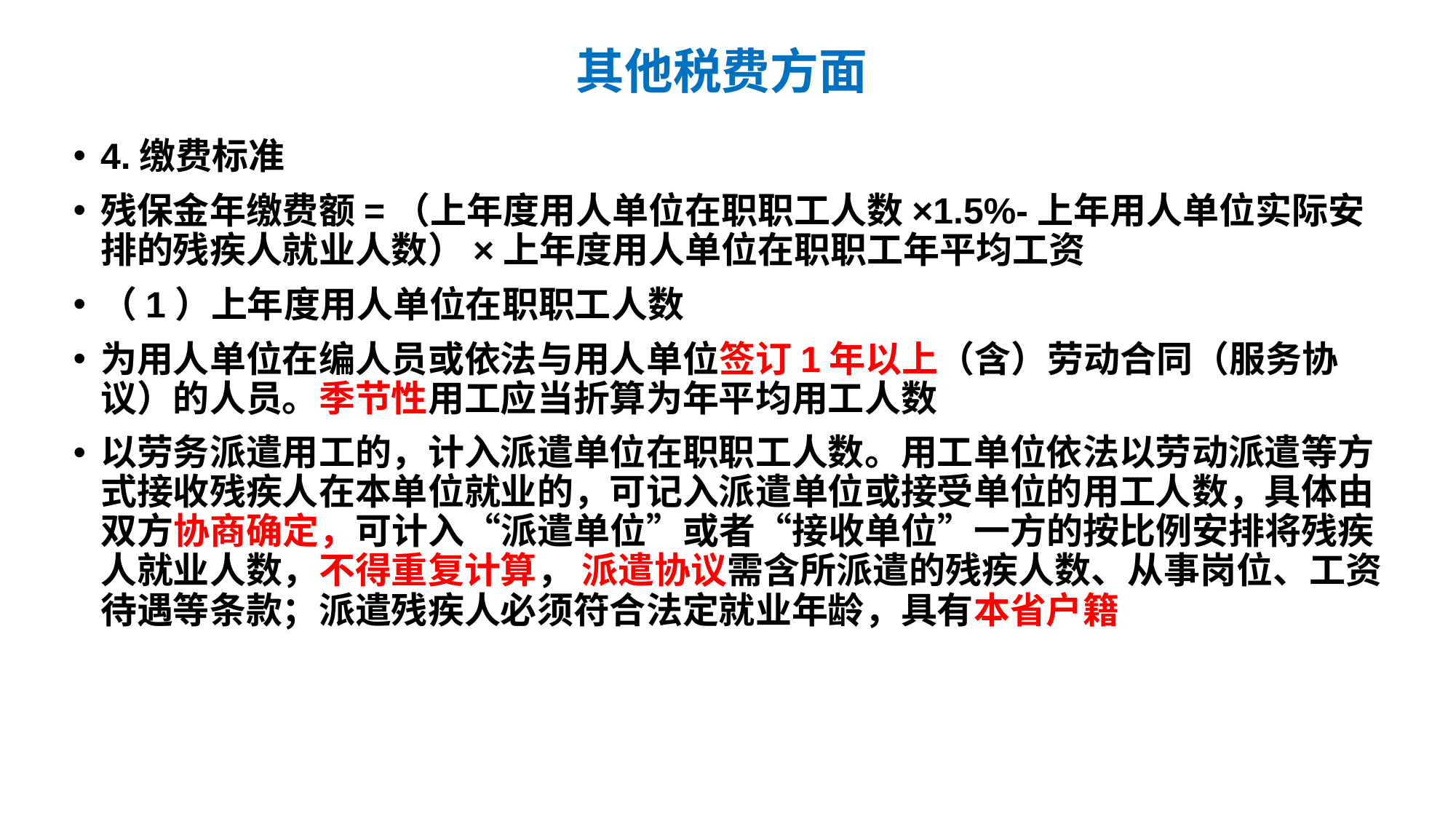

# 其他税费方面
4.缴费标准
残保金年缴费额=（上年度用人单位在职职工人数×1.5%-上年用人单位实际安排的残疾人就业人数）×上年度用人单位在职职工年平均工资
（1）上年度用人单位在职职工人数
为用人单位在编人员或依法与用人单位签订1年以上（含）劳动合同（服务协议）的人员。季节性用工应当折算为年平均用工人数
以劳务派遣用工的，计入派遣单位在职职工人数。用工单位依法以劳动派遣等方式接收残疾人在本单位就业的，可记入派遣单位或接受单位的用工人数，具体由双方协商确定，可计入“派遣单位”或者“接收单位”一方的按比例安排将残疾人就业人数，不得重复计算， 派遣协议需含所派遣的残疾人数、从事岗位、工资待遇等条款；派遣残疾人必须符合法定就业年龄，具有本省户籍